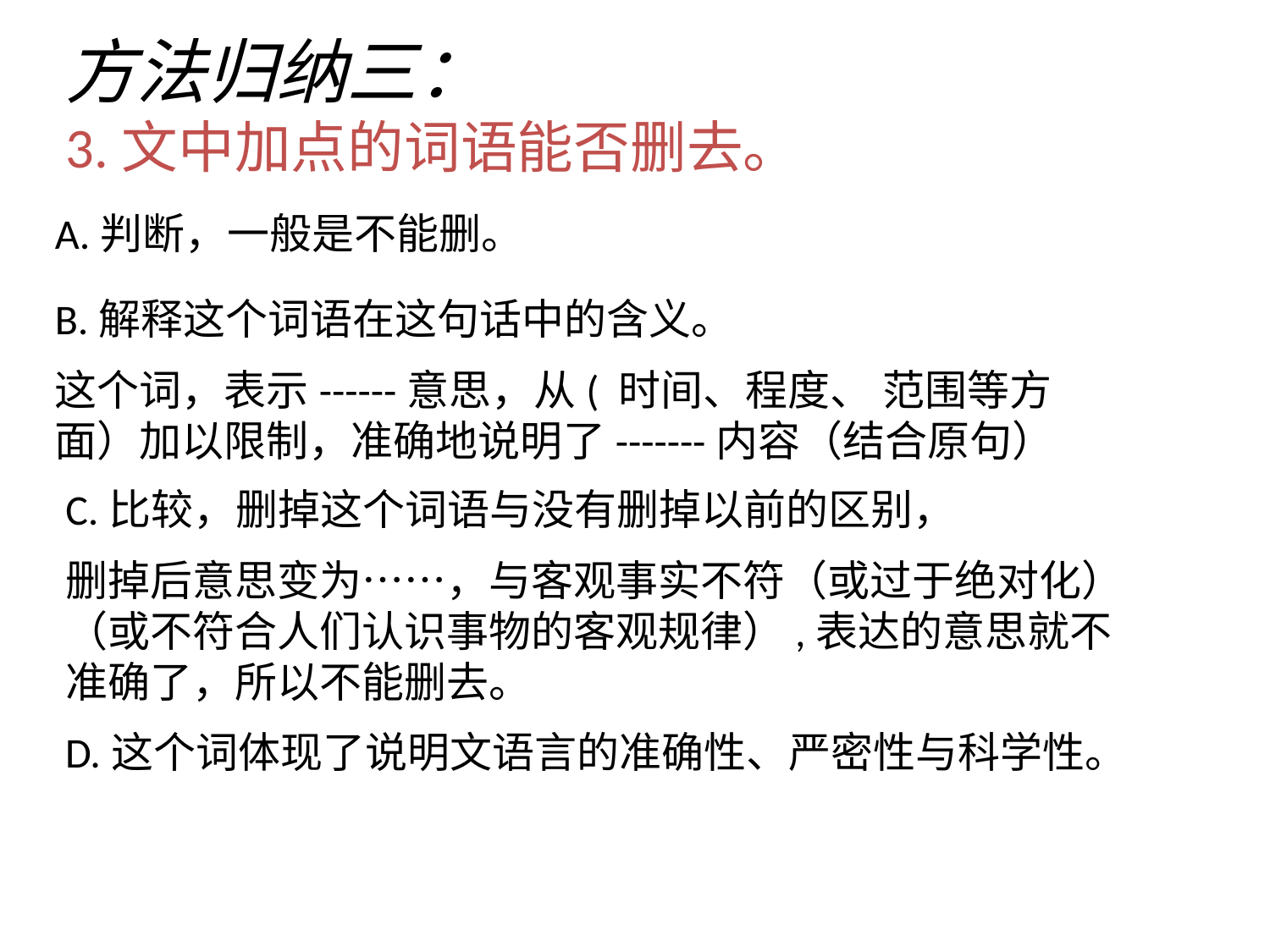

方法归纳三：
3.文中加点的词语能否删去。
A.判断，一般是不能删。
B.解释这个词语在这句话中的含义。
这个词，表示------意思，从( 时间、程度、 范围等方面）加以限制，准确地说明了-------内容（结合原句）
C.比较，删掉这个词语与没有删掉以前的区别，
删掉后意思变为……，与客观事实不符（或过于绝对化）（或不符合人们认识事物的客观规律）,表达的意思就不准确了，所以不能删去。
D.这个词体现了说明文语言的准确性、严密性与科学性。